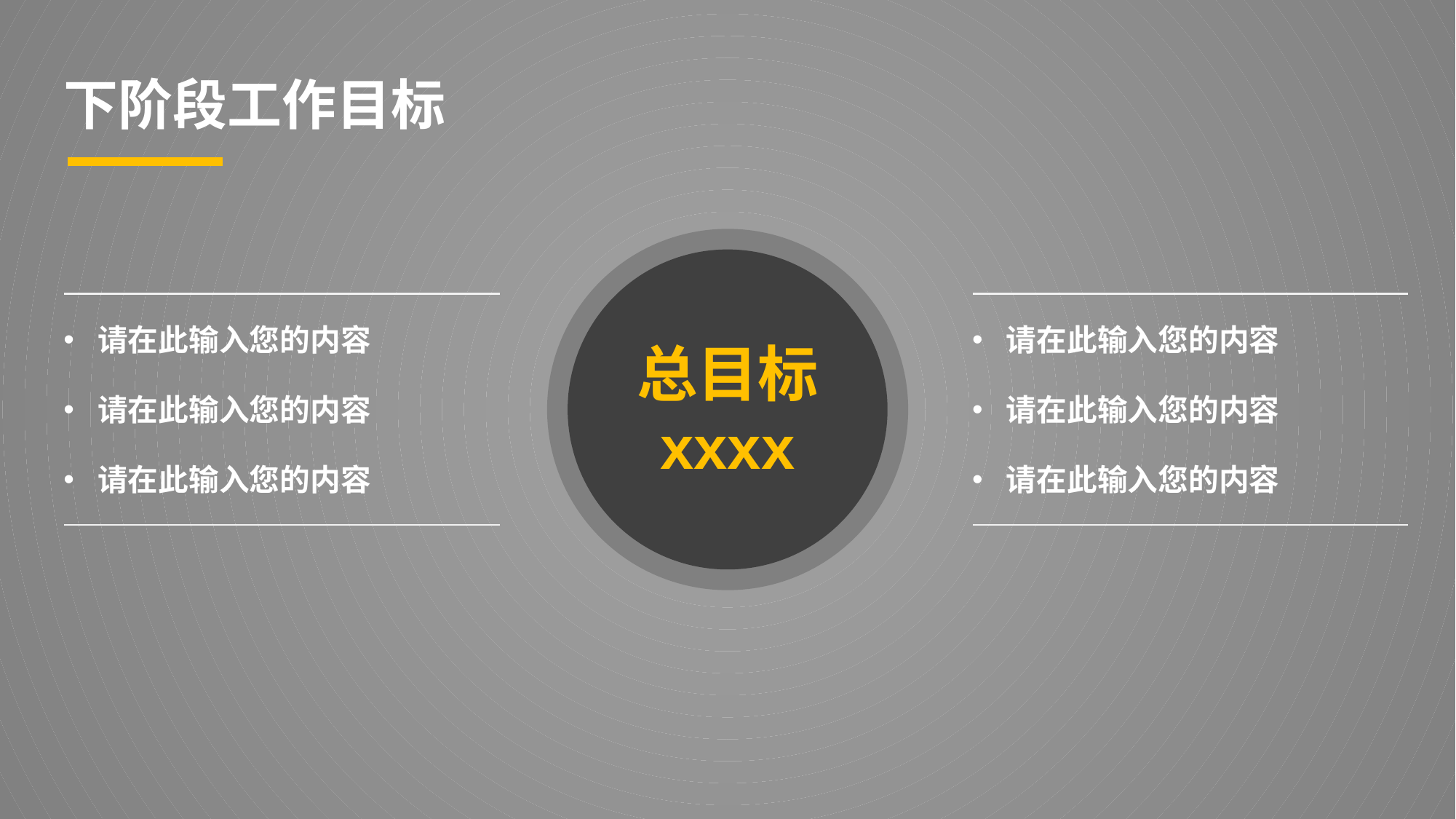

下阶段工作目标

总目标
xxxx
请在此输入您的内容
请在此输入您的内容
请在此输入您的内容
请在此输入您的内容
请在此输入您的内容
请在此输入您的内容